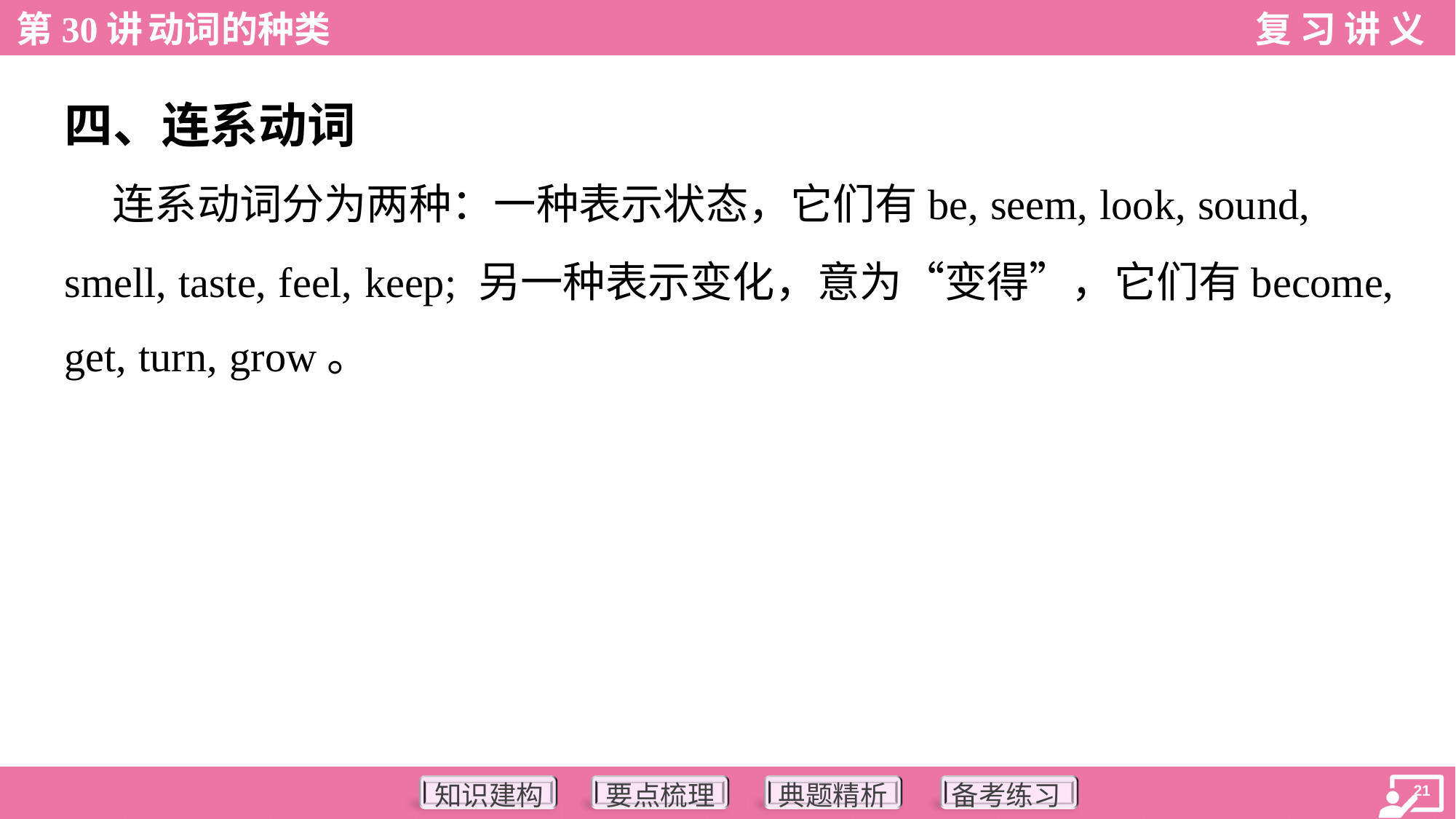

四、连系动词
    连系动词分为两种：一种表示状态，它们有be, seem, look, sound,
smell, taste, feel, keep; 另一种表示变化，意为“变得”，它们有become,
get, turn, grow。